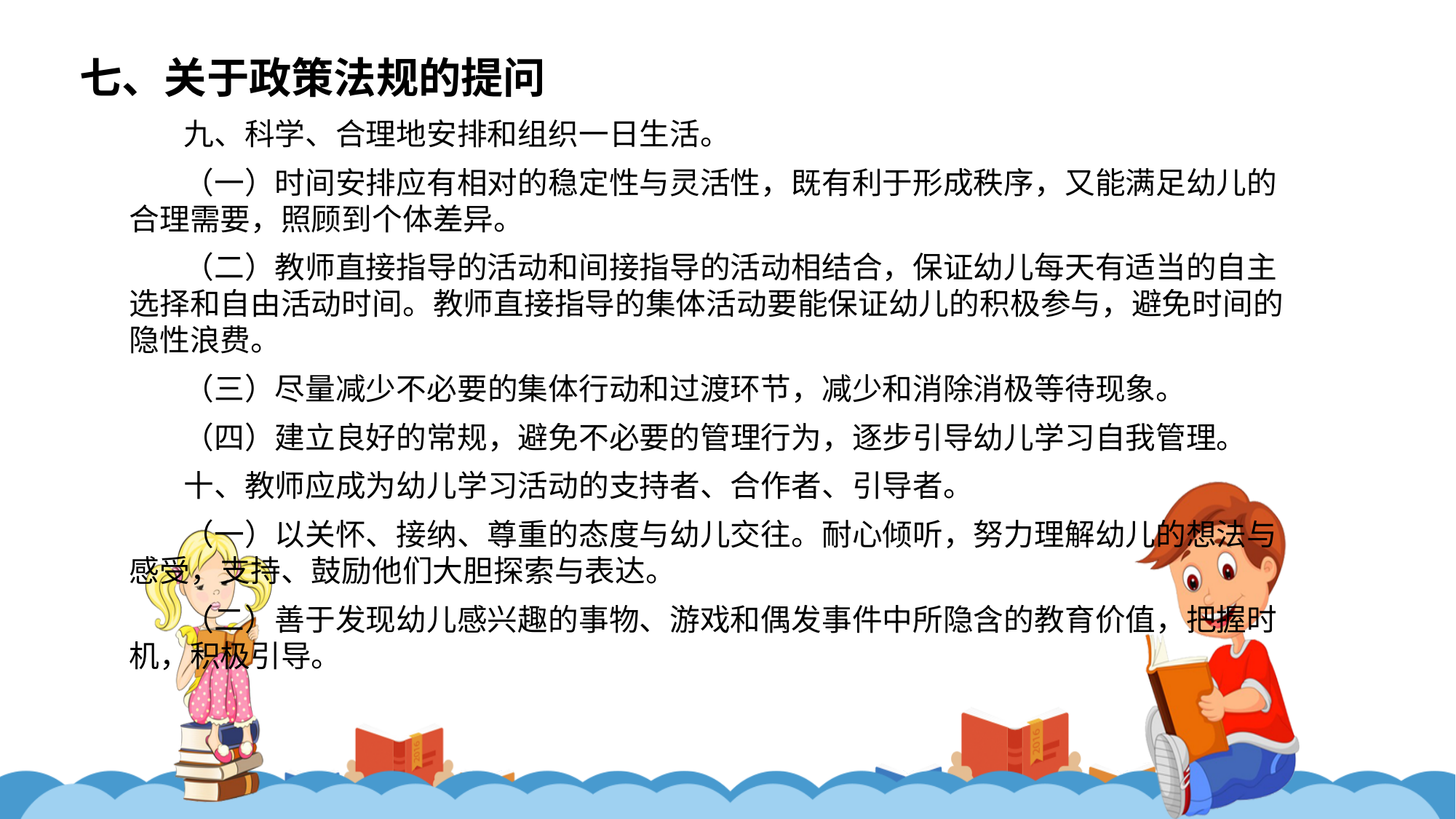

七、关于政策法规的提问
九、科学、合理地安排和组织一日生活。
（一）时间安排应有相对的稳定性与灵活性，既有利于形成秩序，又能满足幼儿的合理需要，照顾到个体差异。
（二）教师直接指导的活动和间接指导的活动相结合，保证幼儿每天有适当的自主选择和自由活动时间。教师直接指导的集体活动要能保证幼儿的积极参与，避免时间的隐性浪费。
（三）尽量减少不必要的集体行动和过渡环节，减少和消除消极等待现象。
（四）建立良好的常规，避免不必要的管理行为，逐步引导幼儿学习自我管理。
十、教师应成为幼儿学习活动的支持者、合作者、引导者。
（一）以关怀、接纳、尊重的态度与幼儿交往。耐心倾听，努力理解幼儿的想法与感受，支持、鼓励他们大胆探索与表达。
（二）善于发现幼儿感兴趣的事物、游戏和偶发事件中所隐含的教育价值，把握时机，积极引导。